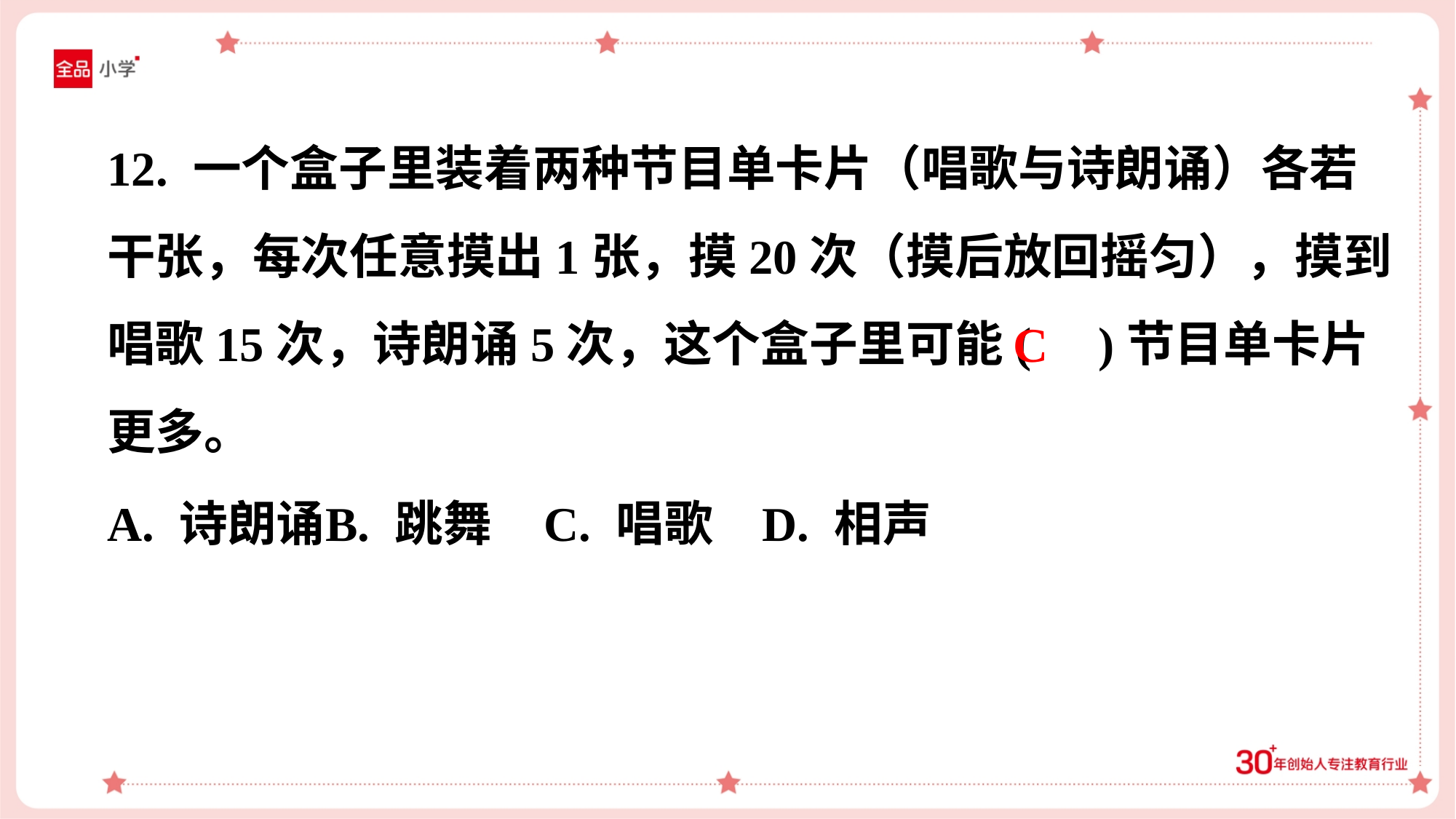

12. 一个盒子里装着两种节目单卡片（唱歌与诗朗诵）各若
干张，每次任意摸出1张，摸20次（摸后放回摇匀），摸到
唱歌15次，诗朗诵5次，这个盒子里可能(     )节目单卡片
更多。
C
A. 诗朗诵	B. 跳舞	C. 唱歌	D. 相声